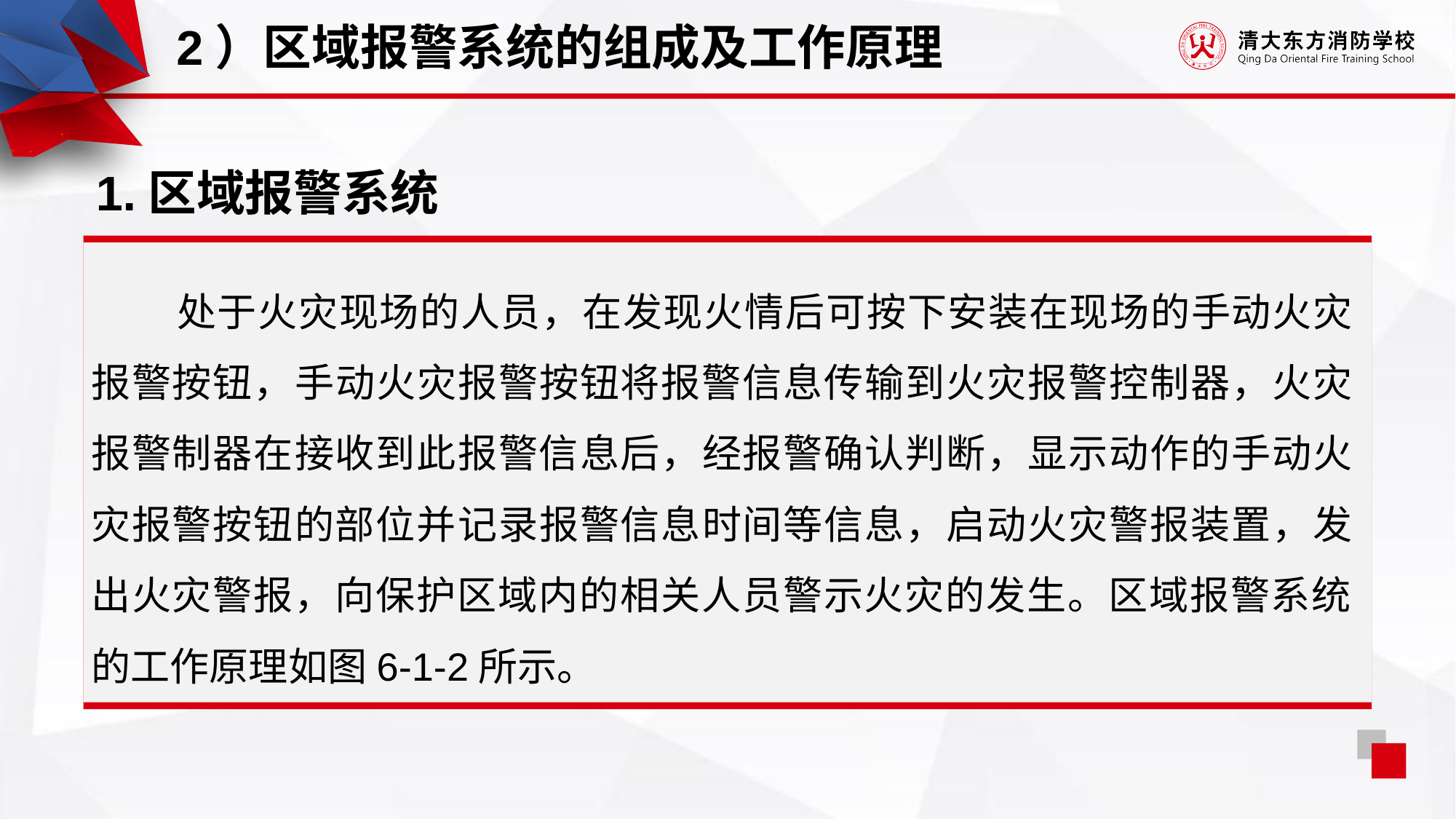

2）区域报警系统的组成及工作原理

1.区域报警系统

处于火灾现场的人员，在发现火情后可按下安装在现场的手动火灾报警按钮，手动火灾报警按钮将报警信息传输到火灾报警控制器，火灾报警制器在接收到此报警信息后，经报警确认判断，显示动作的手动火灾报警按钮的部位并记录报警信息时间等信息，启动火灾警报装置，发出火灾警报，向保护区域内的相关人员警示火灾的发生。区域报警系统的工作原理如图6-1-2所示。